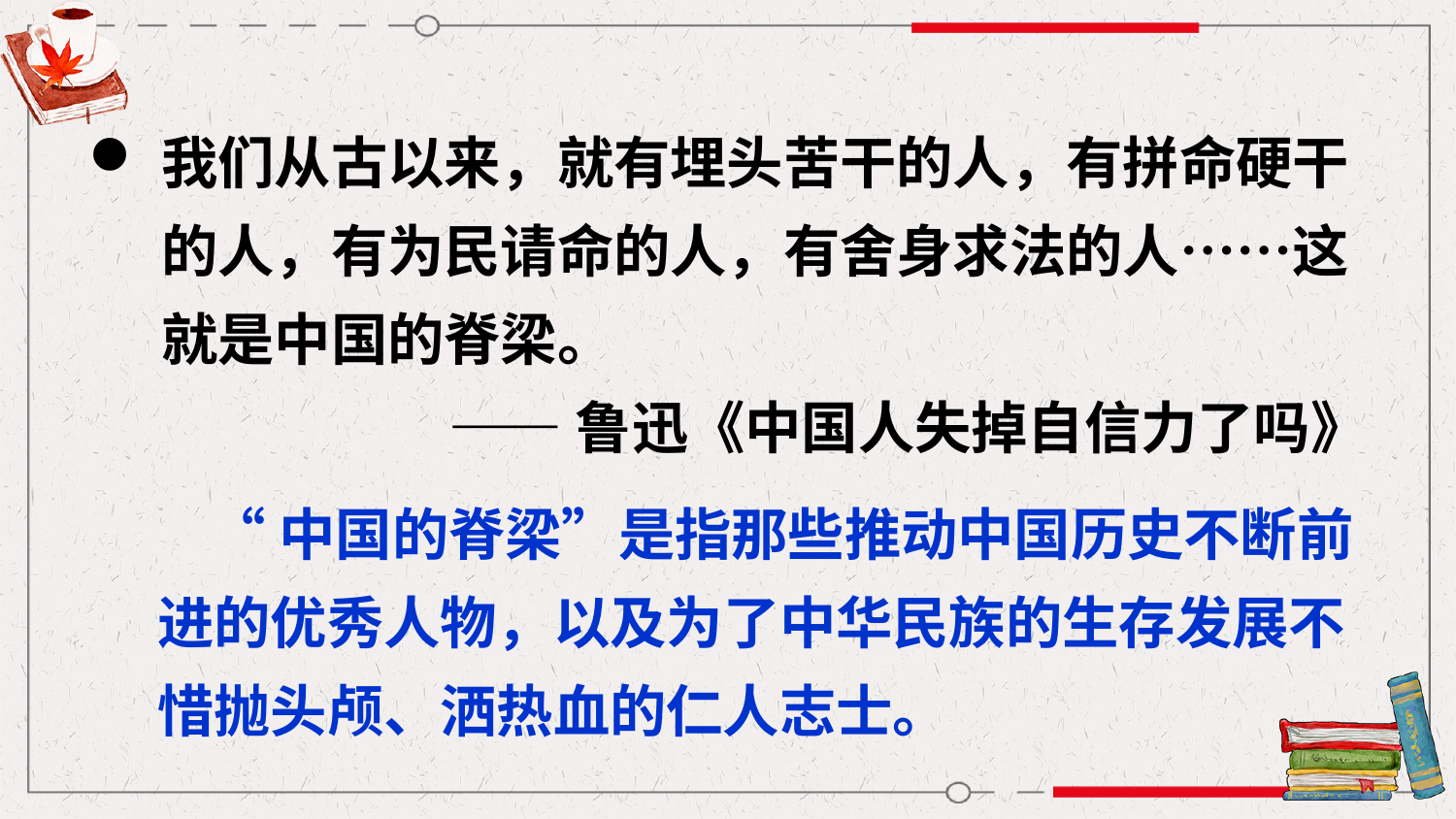

我们从古以来，就有埋头苦干的人，有拼命硬干的人，有为民请命的人，有舍身求法的人……这就是中国的脊梁。
       ——鲁迅《中国人失掉自信力了吗》
    “中国的脊梁”是指那些推动中国历史不断前进的优秀人物，以及为了中华民族的生存发展不惜抛头颅、洒热血的仁人志士。